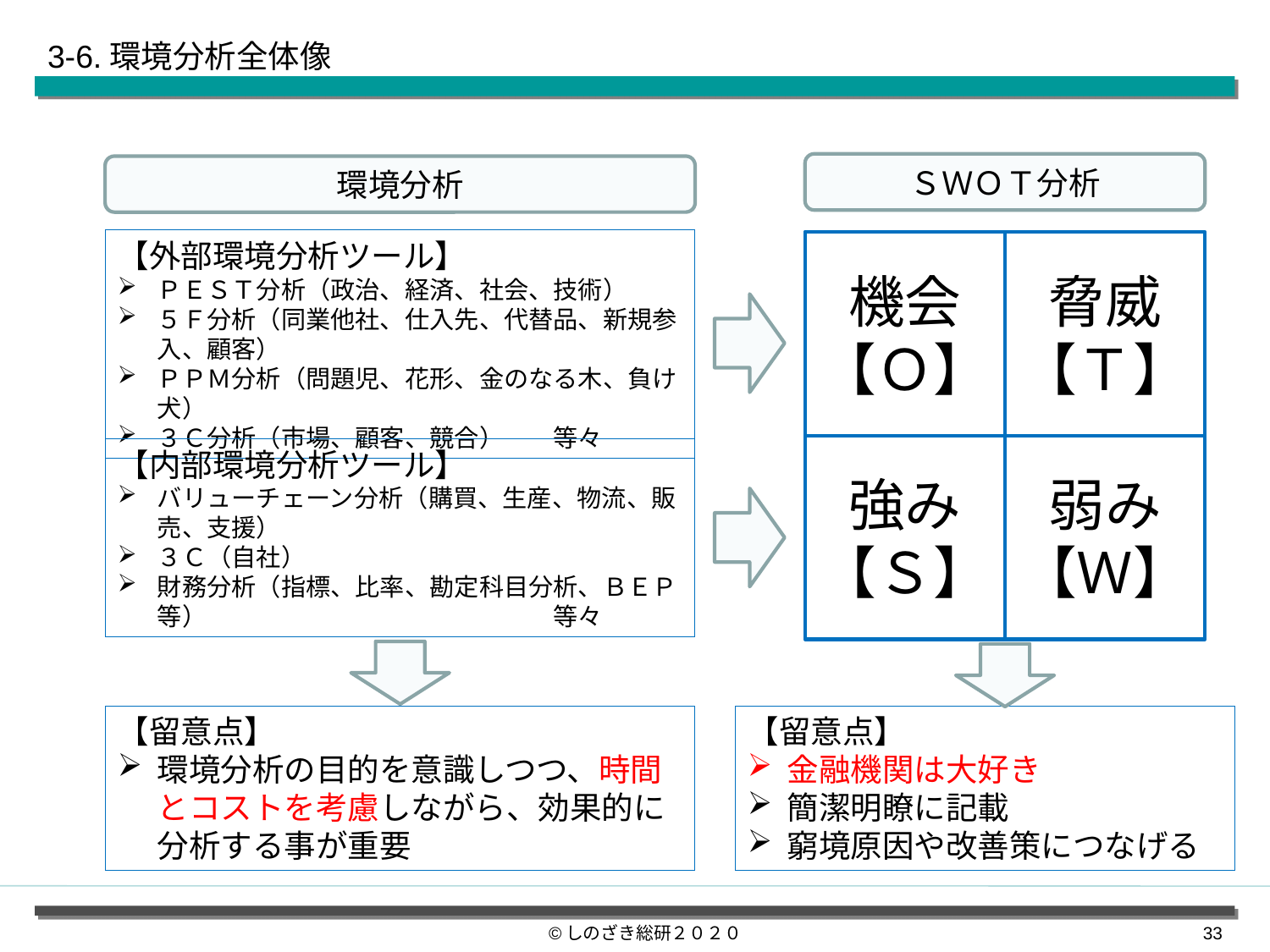

3-6.環境分析全体像
ＳＷＯＴ分析
環境分析
【外部環境分析ツール】
ＰＥＳＴ分析（政治、経済、社会、技術）
５Ｆ分析（同業他社、仕入先、代替品、新規参入、顧客）
ＰＰＭ分析（問題児、花形、金のなる木、負け犬）
３Ｃ分析（市場、顧客、競合）　　等々
機会
【Ｏ】
脅威
【Ｔ】

強み
【Ｓ】
弱み
【Ｗ】
【内部環境分析ツール】
バリューチェーン分析（購買、生産、物流、販売、支援）
３Ｃ（自社）
財務分析（指標、比率、勘定科目分析、ＢＥＰ等）　　　　　　　　　　　　　　等々

【留意点】
金融機関は大好き
簡潔明瞭に記載
窮境原因や改善策につなげる
【留意点】
環境分析の目的を意識しつつ、時間とコストを考慮しながら、効果的に分析する事が重要
©しのざき総研２０２０
33